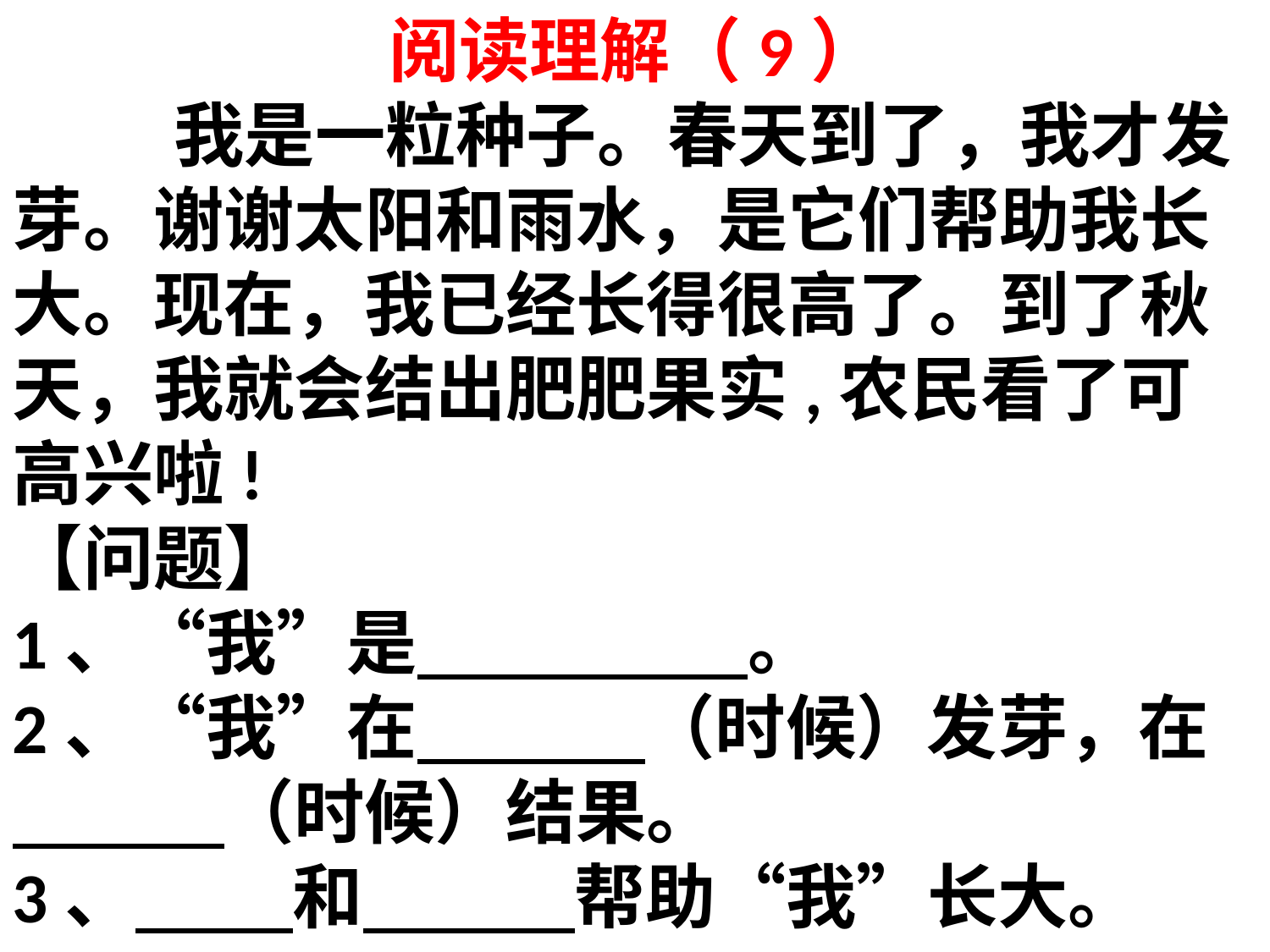

阅读理解（9）
         我是一粒种子。春天到了，我才发芽。谢谢太阳和雨水，是它们帮助我长大。现在，我已经长得很高了。到了秋天，我就会结出肥肥果实,农民看了可高兴啦!
【问题】
1、“我”是　　   　　。
2、“我”在　　　 （时候）发芽，在　　　（时候）结果。
3、　　 和　　　帮助“我”长大。